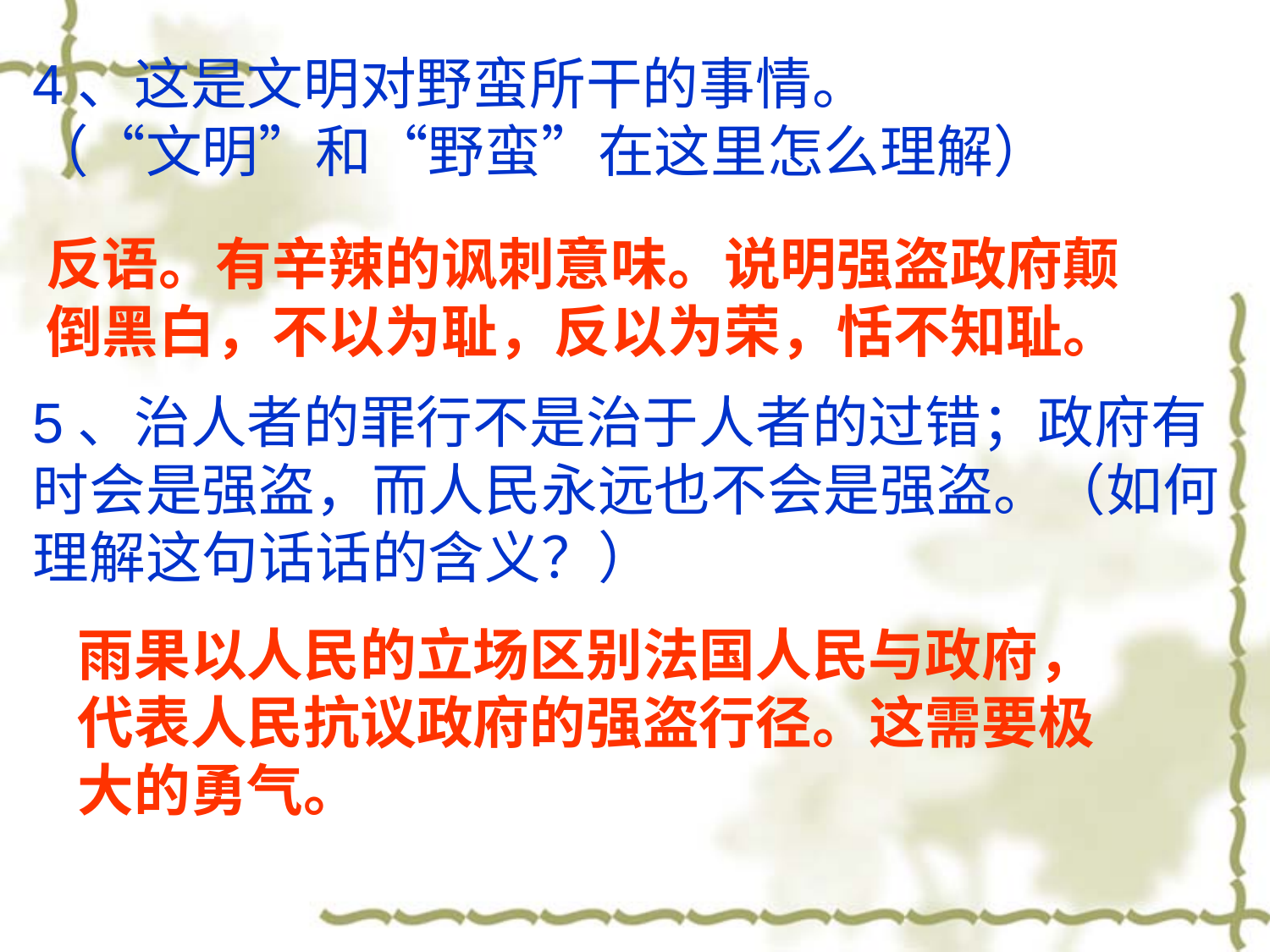

4、这是文明对野蛮所干的事情。
（“文明”和“野蛮”在这里怎么理解）

5、治人者的罪行不是治于人者的过错；政府有时会是强盗，而人民永远也不会是强盗。（如何理解这句话话的含义？）

反语。有辛辣的讽刺意味。说明强盗政府颠
倒黑白，不以为耻，反以为荣，恬不知耻。
雨果以人民的立场区别法国人民与政府，
代表人民抗议政府的强盗行径。这需要极
大的勇气。